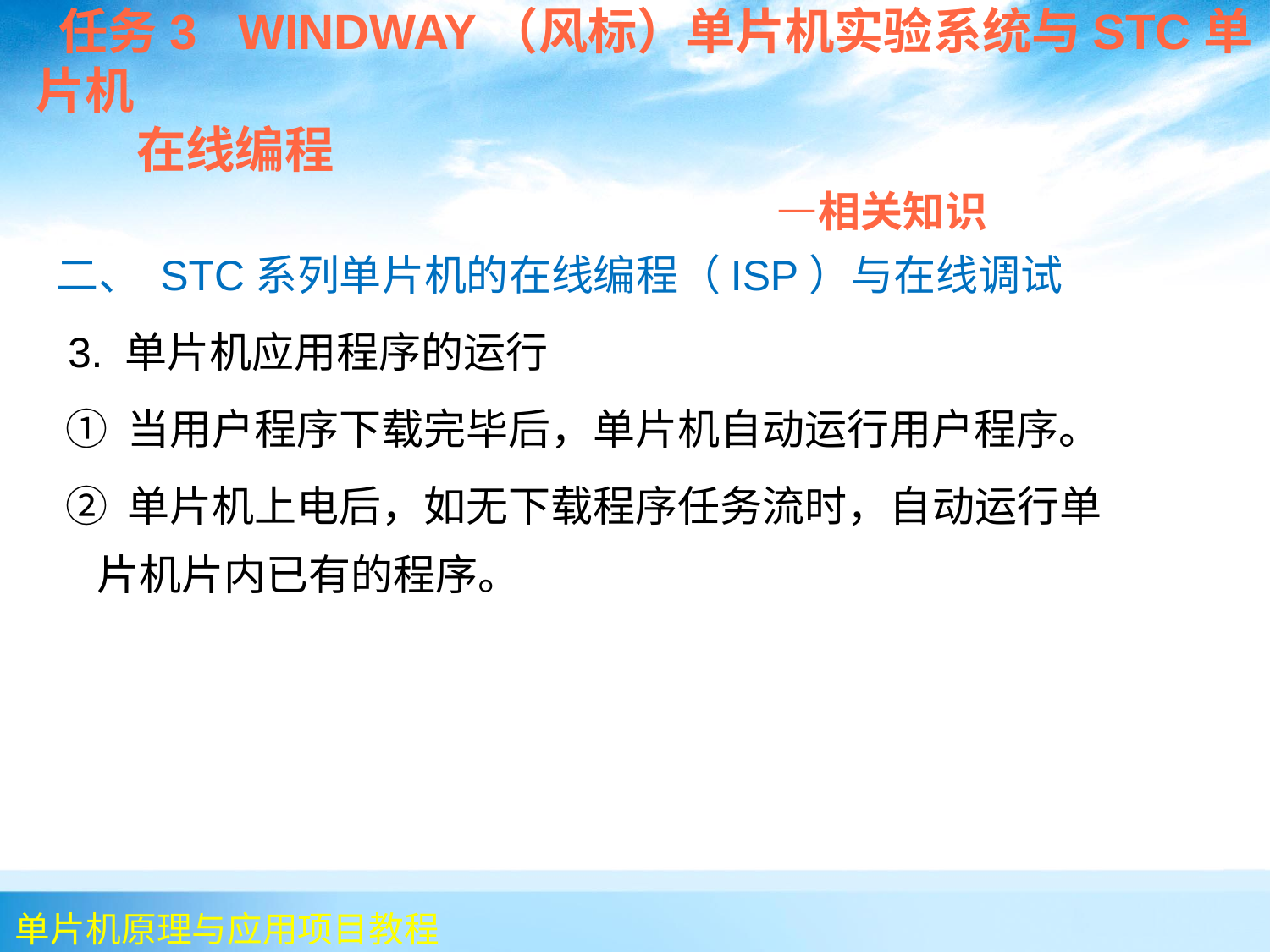

任务3   WINDWAY（风标）单片机实验系统与STC单片机
         在线编程
                                                                  —相关知识
二、 STC系列单片机的在线编程（ISP）与在线调试
 3. 单片机应用程序的运行
 ① 当用户程序下载完毕后，单片机自动运行用户程序。
 ② 单片机上电后，如无下载程序任务流时，自动运行单片机片内已有的程序。